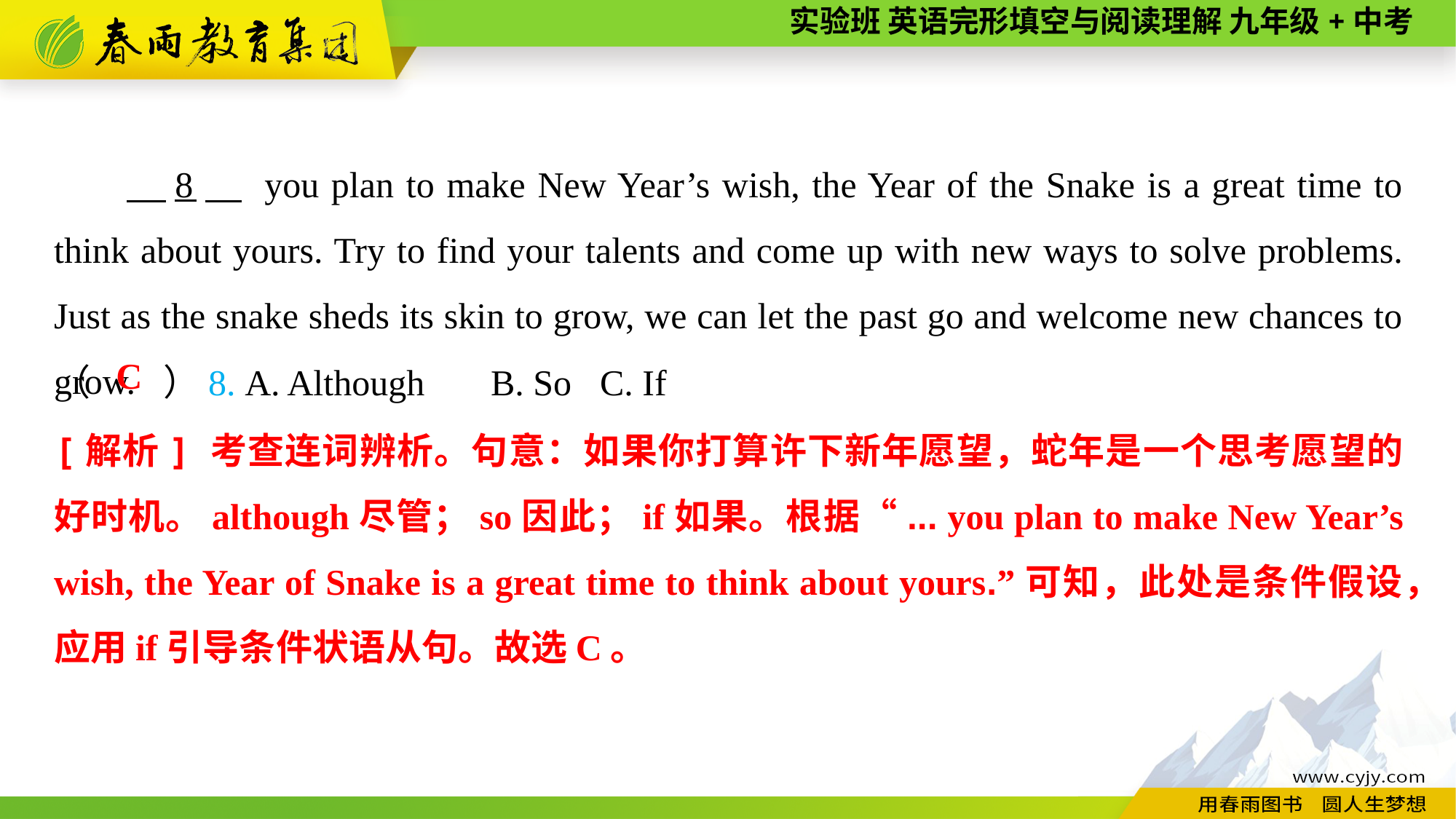

8　 you plan to make New Year’s wish, the Year of the Snake is a great time to think about yours. Try to find your talents and come up with new ways to solve problems. Just as the snake sheds its skin to grow, we can let the past go and welcome new chances to grow.
（　　）8. A. Although	B. So	C. If
C
[解析] 考查连词辨析。句意：如果你打算许下新年愿望，蛇年是一个思考愿望的好时机。although尽管；so因此；if如果。根据“... you plan to make New Year’s wish, the Year of Snake is a great time to think about yours.”可知，此处是条件假设，应用if引导条件状语从句。故选C。